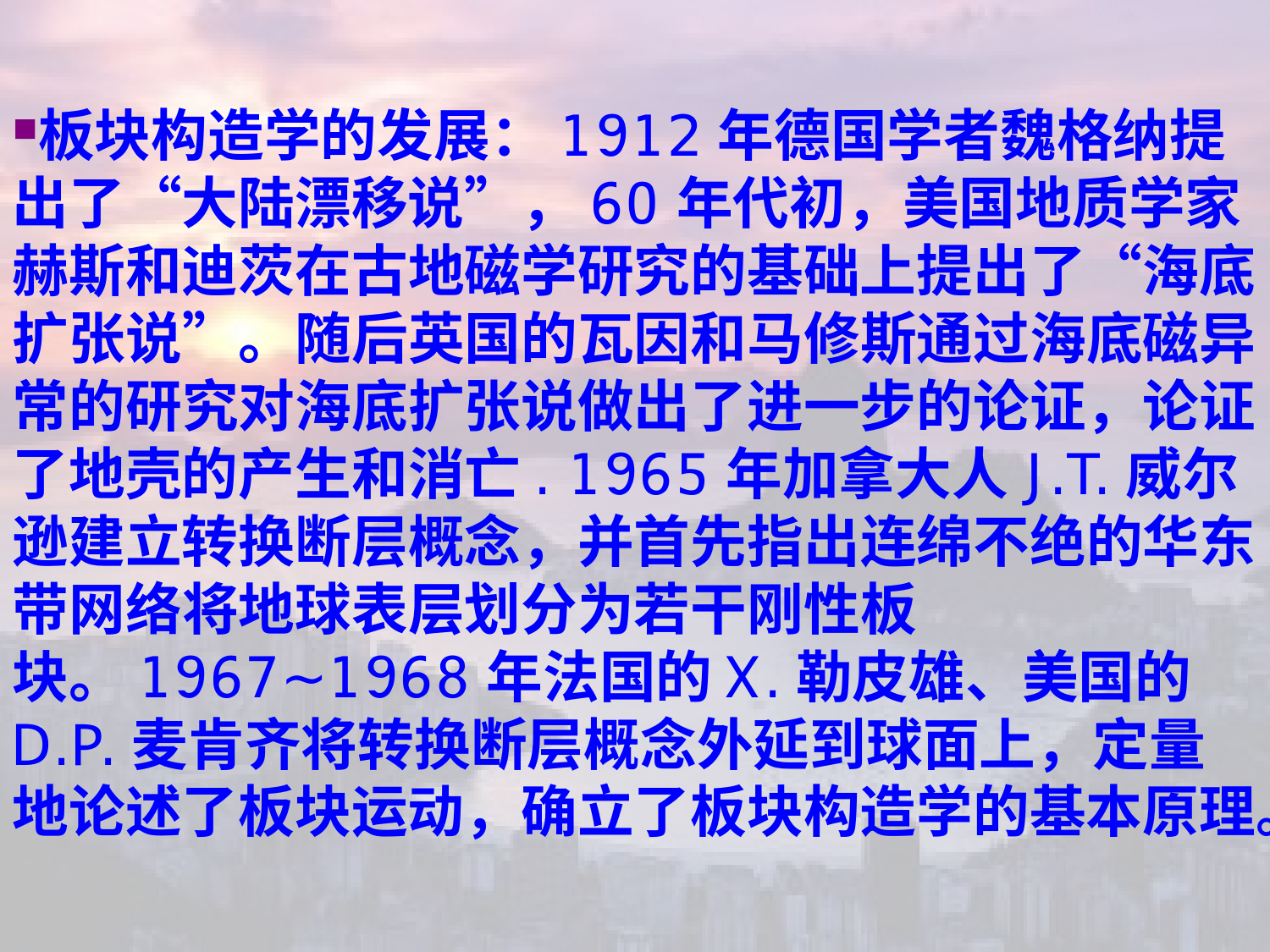

板块构造学的发展：1912年德国学者魏格纳提出了“大陆漂移说”，60年代初，美国地质学家赫斯和迪茨在古地磁学研究的基础上提出了“海底扩张说”。随后英国的瓦因和马修斯通过海底磁异常的研究对海底扩张说做出了进一步的论证，论证了地壳的产生和消亡. 1965年加拿大人J.T.威尔逊建立转换断层概念，并首先指出连绵不绝的华东带网络将地球表层划分为若干刚性板块。1967~1968年法国的X.勒皮雄、美国的D.P.麦肯齐将转换断层概念外延到球面上，定量地论述了板块运动，确立了板块构造学的基本原理。